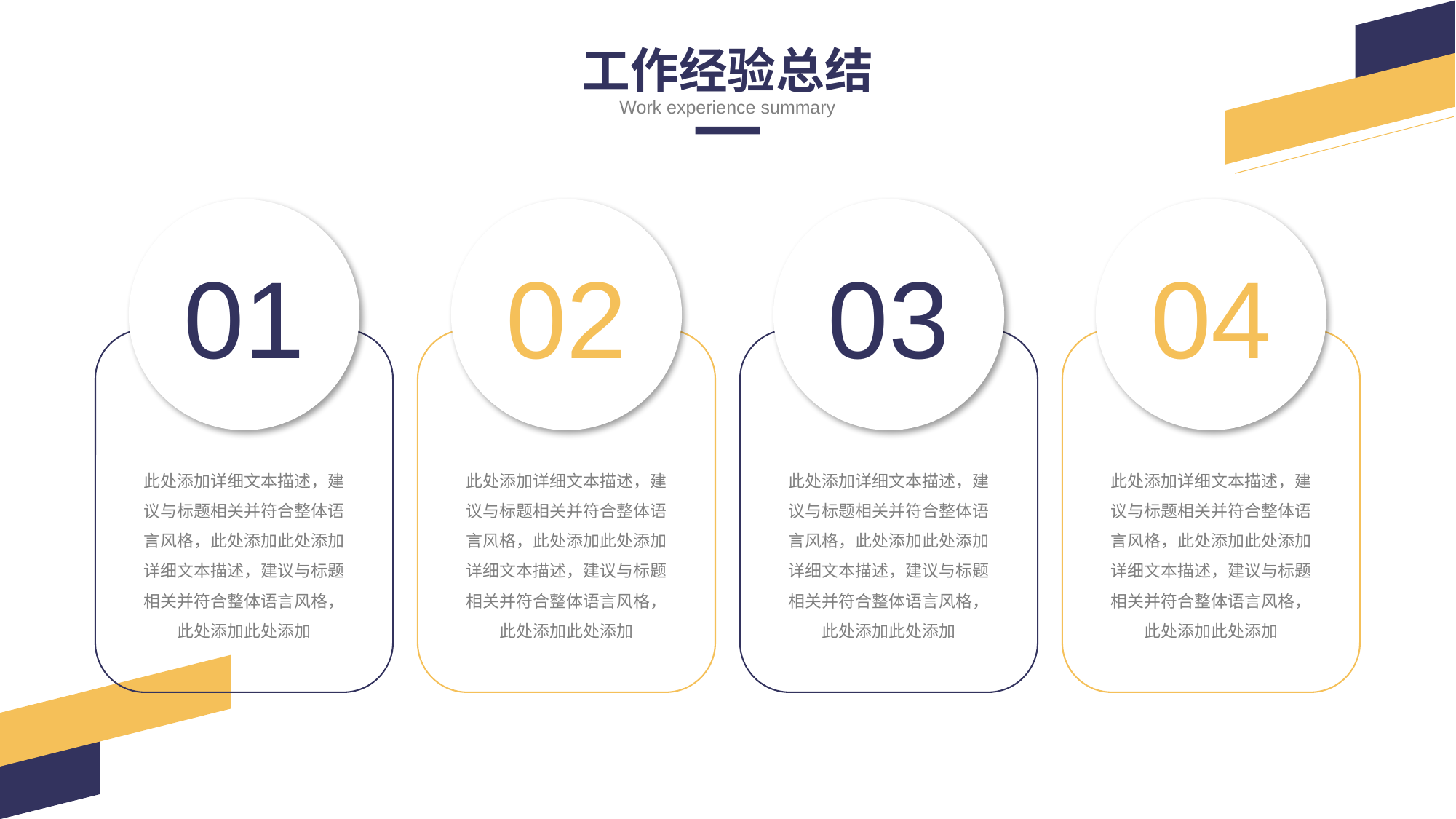

工作经验总结

Work experience summary

01
02
03
04

此处添加详细文本描述，建议与标题相关并符合整体语言风格，此处添加此处添加详细文本描述，建议与标题相关并符合整体语言风格，此处添加此处添加
此处添加详细文本描述，建议与标题相关并符合整体语言风格，此处添加此处添加详细文本描述，建议与标题相关并符合整体语言风格，此处添加此处添加
此处添加详细文本描述，建议与标题相关并符合整体语言风格，此处添加此处添加详细文本描述，建议与标题相关并符合整体语言风格，此处添加此处添加
此处添加详细文本描述，建议与标题相关并符合整体语言风格，此处添加此处添加详细文本描述，建议与标题相关并符合整体语言风格，此处添加此处添加